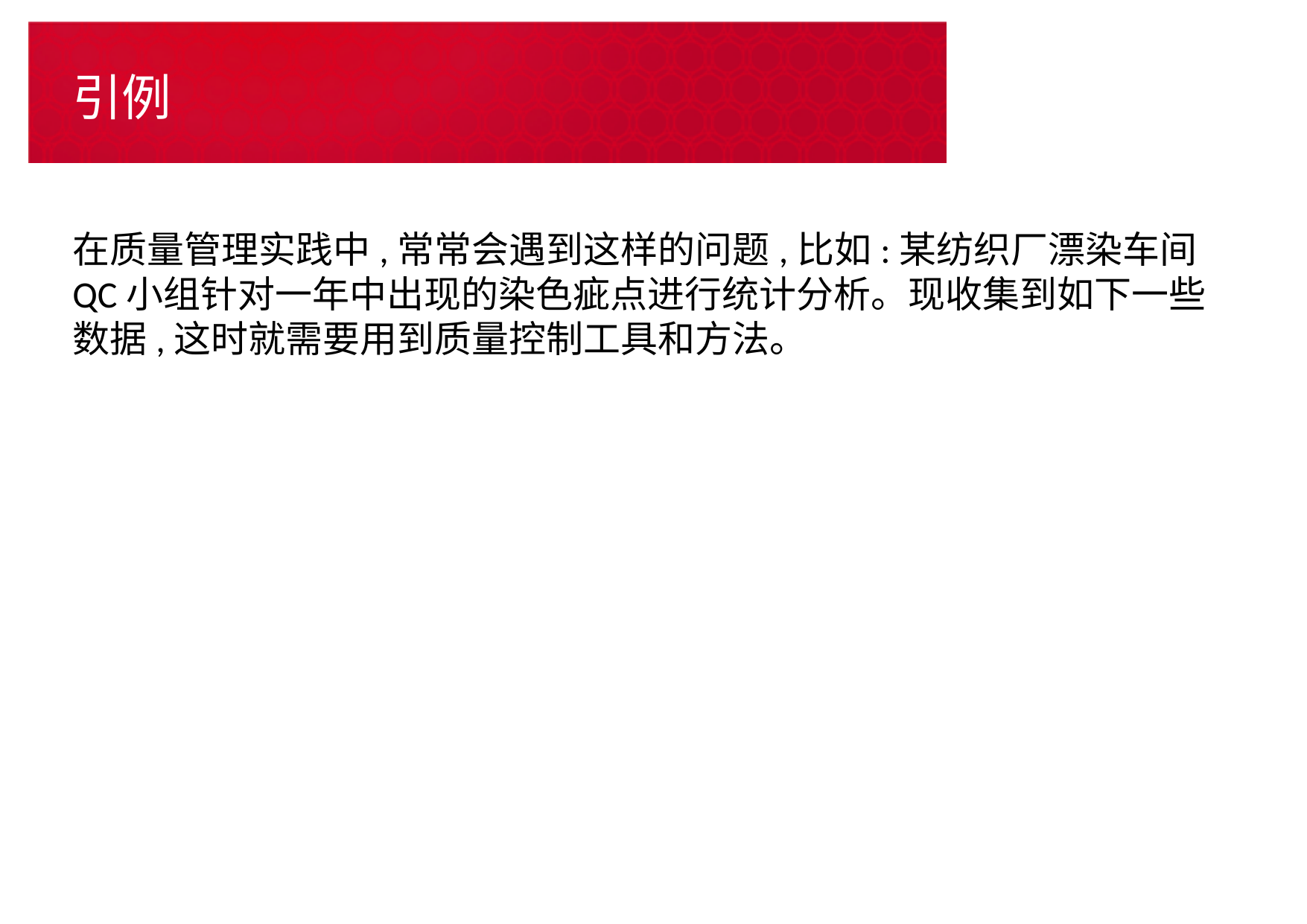

# 引例
在质量管理实践中,常常会遇到这样的问题,比如:某纺织厂漂染车间QC小组针对一年中出现的染色疵点进行统计分析。现收集到如下一些数据,这时就需要用到质量控制工具和方法。